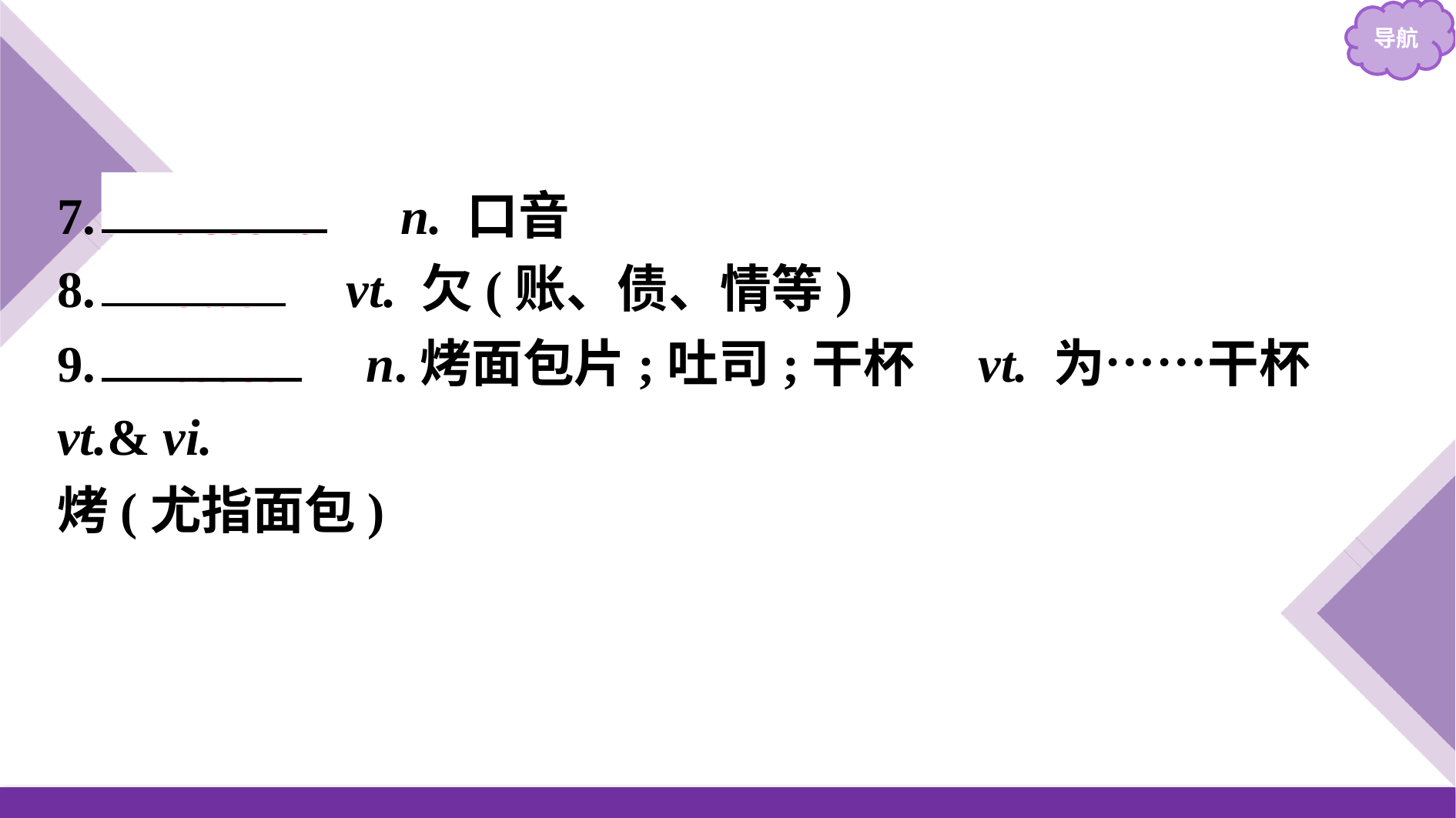

7.　accent　 n. 口音
8.　owe　 vt. 欠(账、债、情等)
9.　toast　 n.烤面包片;吐司;干杯　vt. 为……干杯　vt.& vi.
烤(尤指面包)